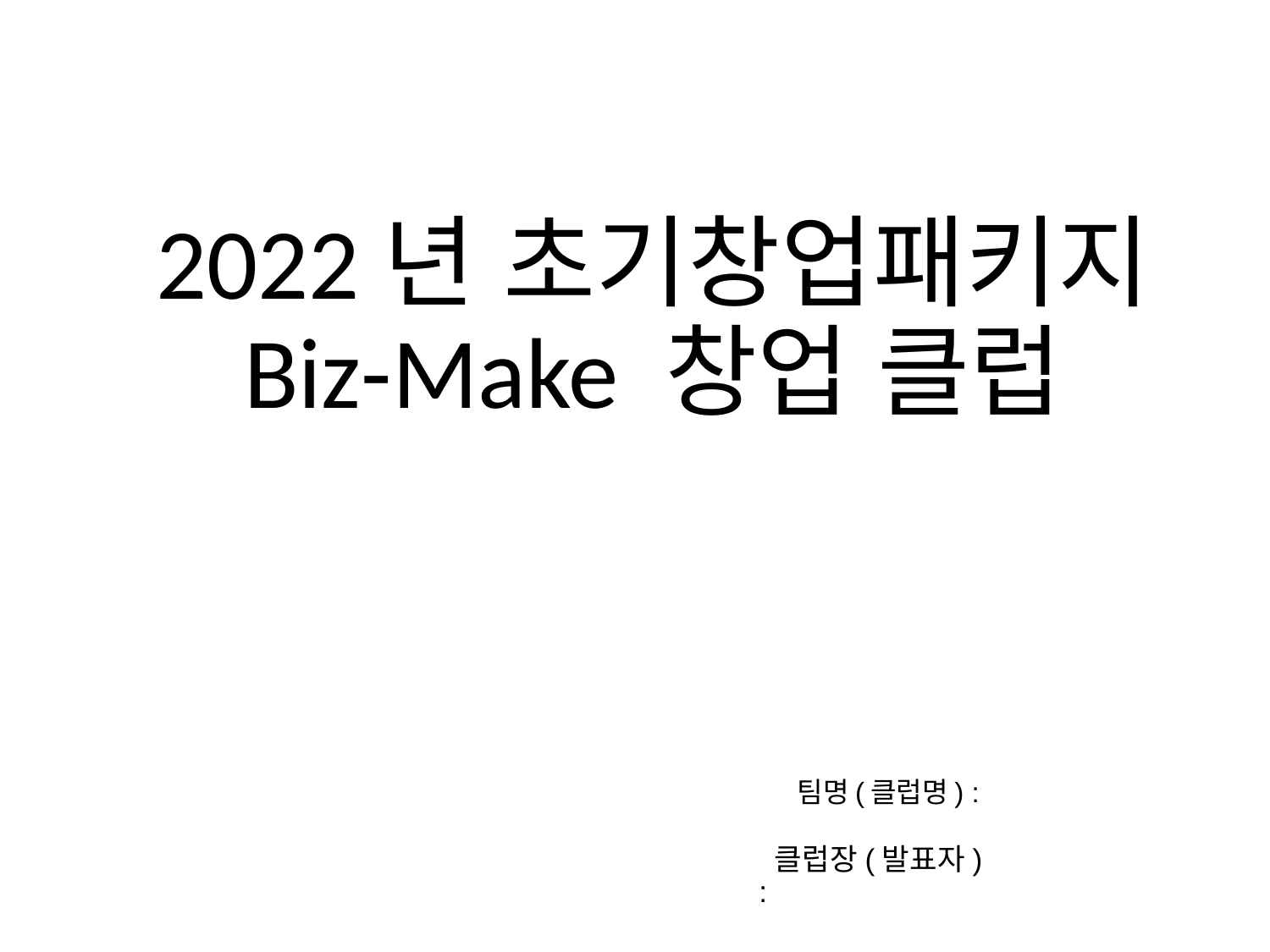

# 2022년 초기창업패키지 Biz-Make 창업 클럽
팀명(클럽명) :
 클럽장(발표자) :